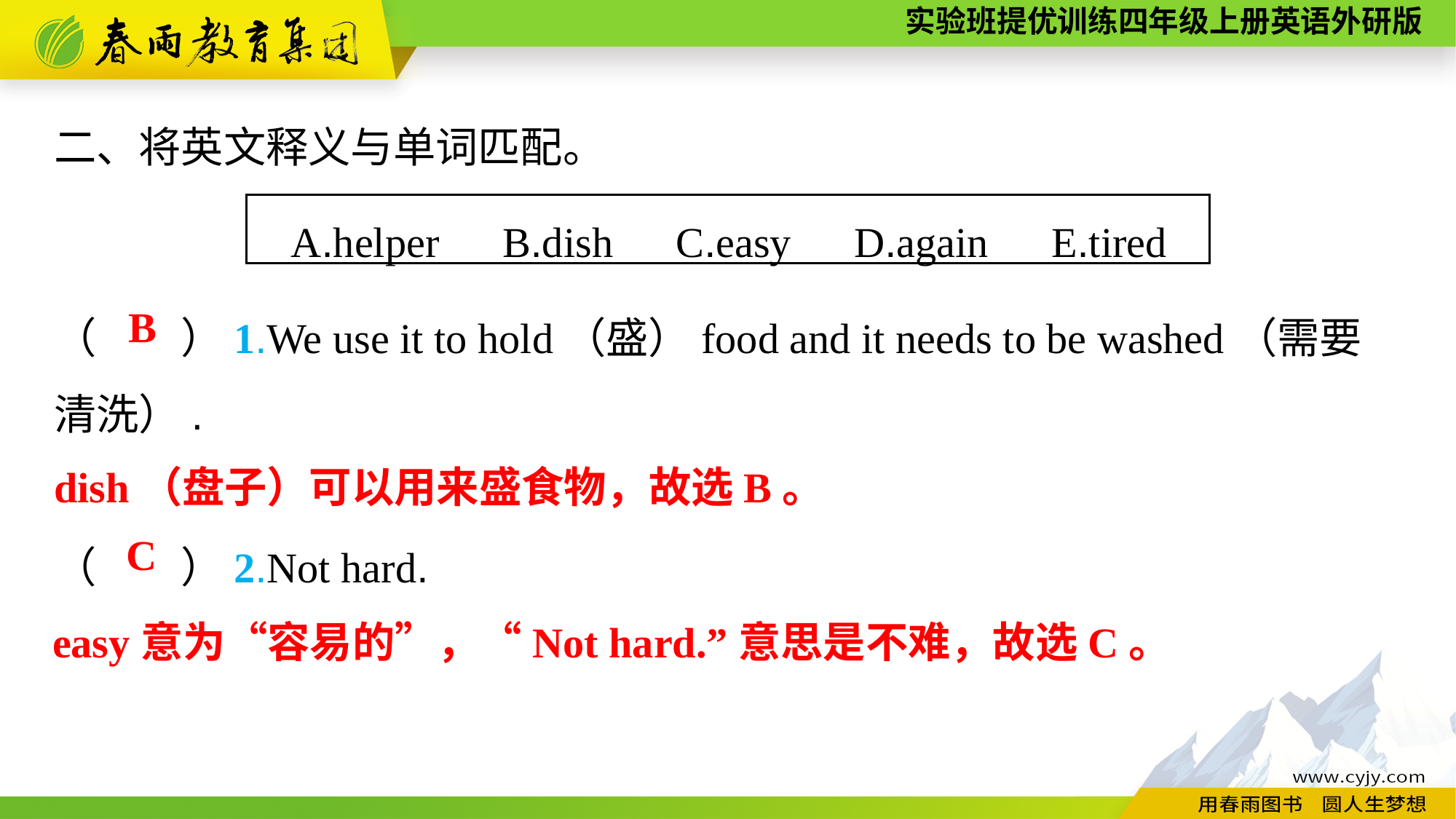

二、将英文释义与单词匹配。

（　　）1.We use it to hold（盛）food and it needs to be washed（需要
清洗）.

（　　）2.Not hard.

A.helper　B.dish　C.easy　D.again　E.tired

B
dish（盘子）可以用来盛食物，故选B。
C
easy意为“容易的”，“Not hard.”意思是不难，故选C。